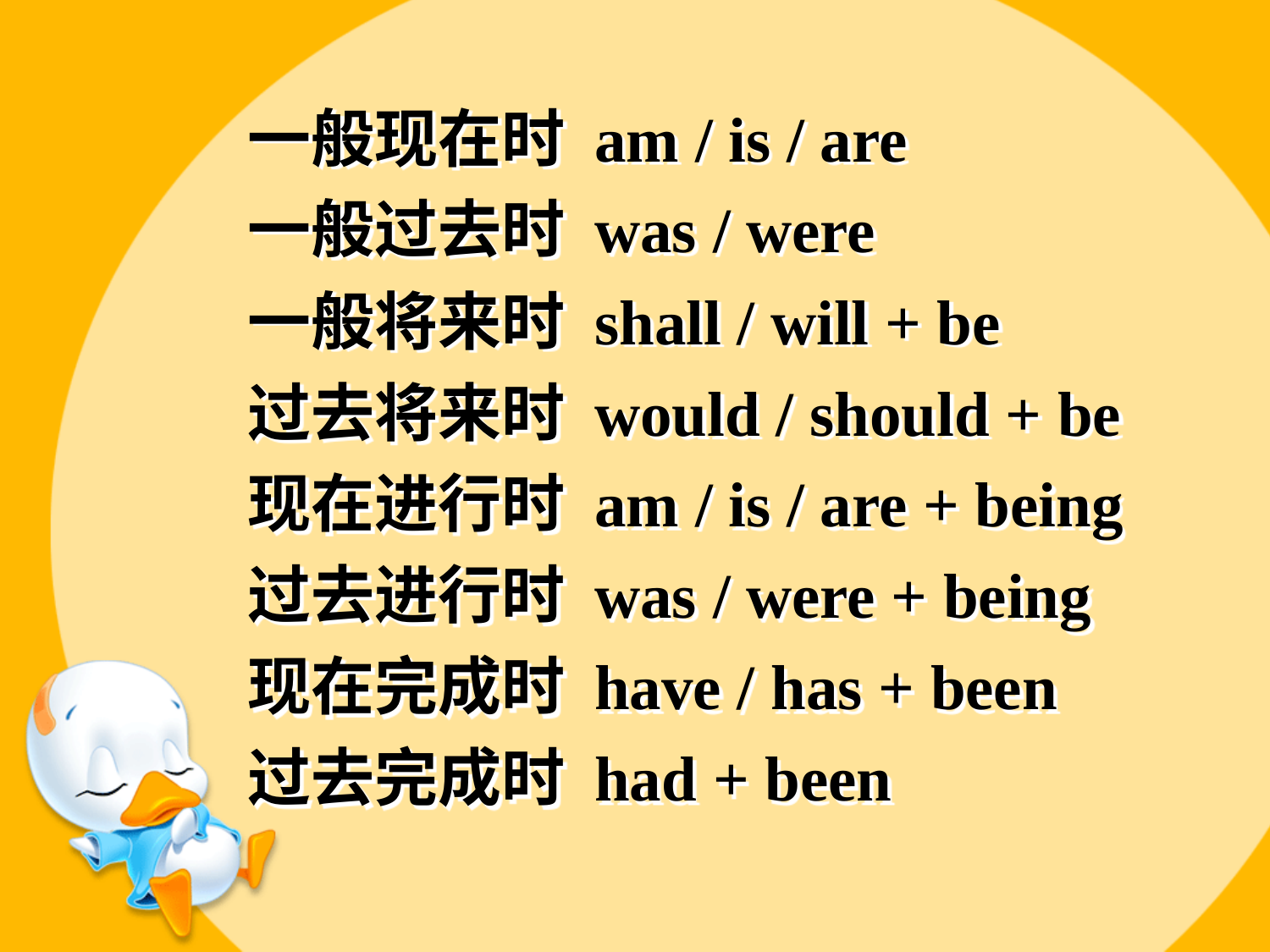

一般现在时 am / is / are
一般过去时 was / were
一般将来时 shall / will + be
过去将来时 would / should + be
现在进行时 am / is / are + being
过去进行时 was / were + being
现在完成时 have / has + been
过去完成时 had + been